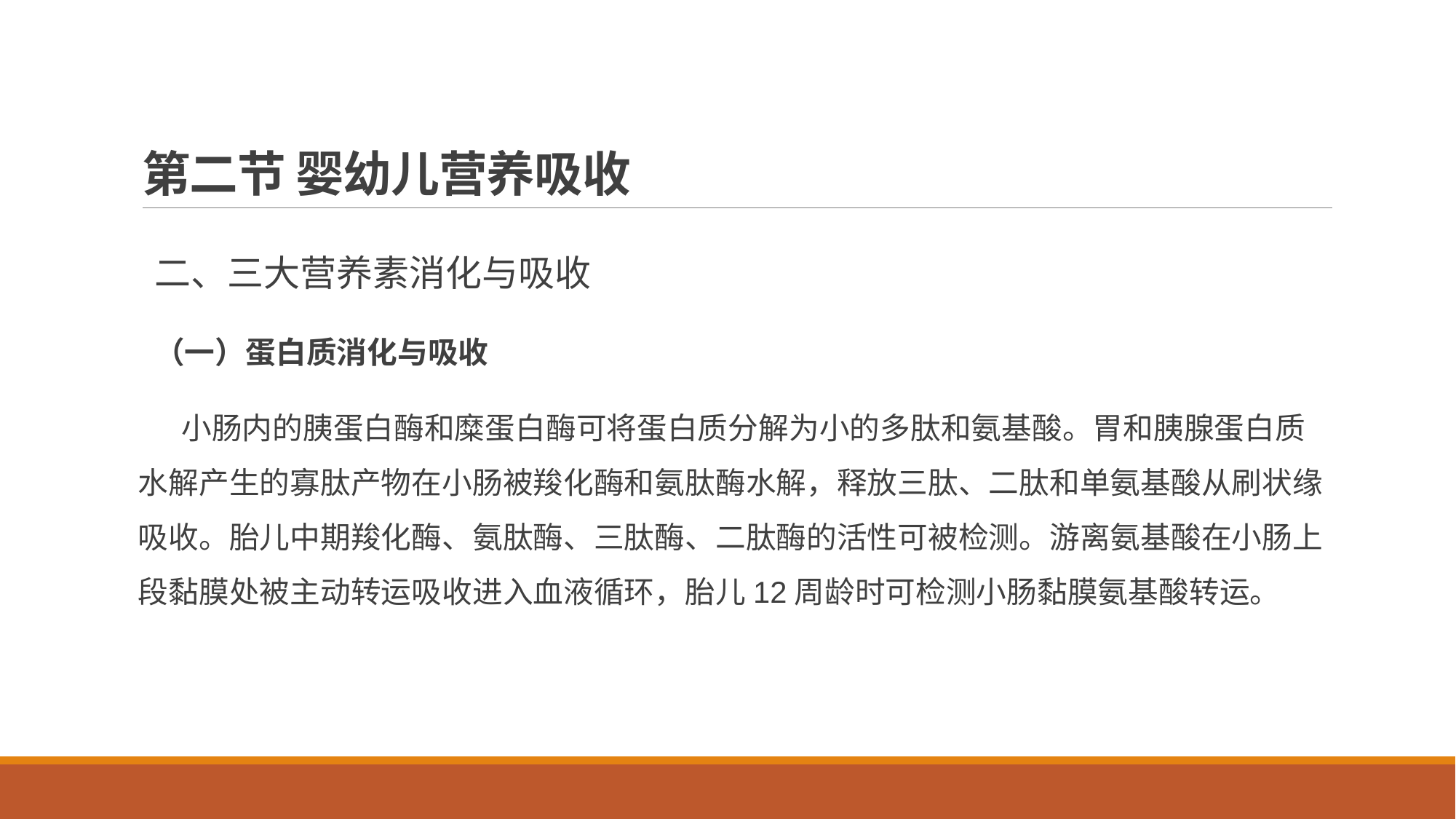

# 第二节 婴幼儿营养吸收
二、三大营养素消化与吸收
（一）蛋白质消化与吸收
小肠内的胰蛋白酶和糜蛋白酶可将蛋白质分解为小的多肽和氨基酸。胃和胰腺蛋白质水解产生的寡肽产物在小肠被羧化酶和氨肽酶水解，释放三肽、二肽和单氨基酸从刷状缘吸收。胎儿中期羧化酶、氨肽酶、三肽酶、二肽酶的活性可被检测。游离氨基酸在小肠上段黏膜处被主动转运吸收进入血液循环，胎儿12周龄时可检测小肠黏膜氨基酸转运。